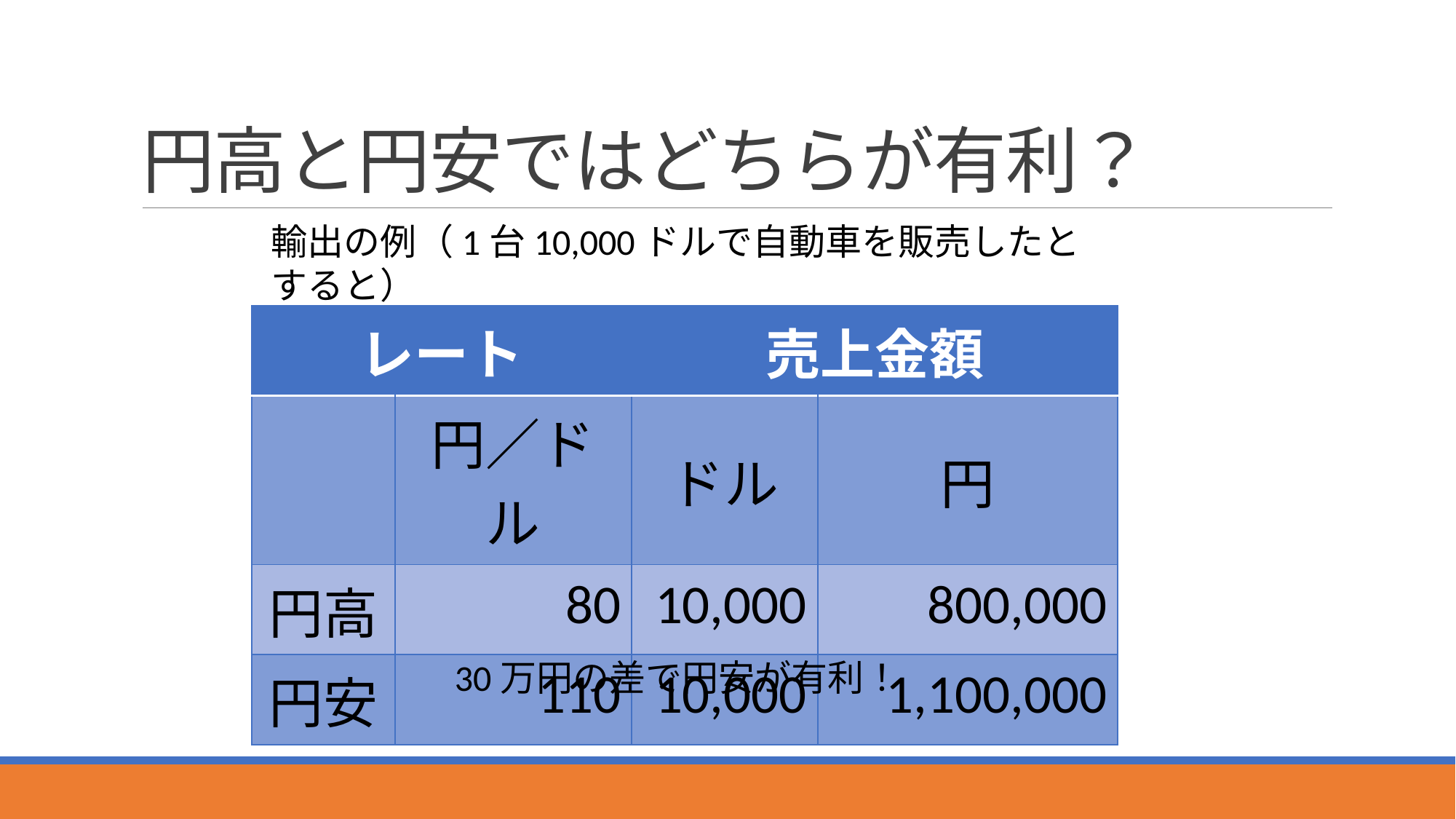

# 円高と円安ではどちらが有利？
輸出の例（1台10,000ドルで自動車を販売したとすると）

| レート |  | 売上金額 |  |
| --- | --- | --- | --- |
|  | 円／ドル | ドル | 円 |
| 円高 | 80 | 10,000 | 800,000 |
| 円安 | 110 | 10,000 | 1,100,000 |
30万円の差で円安が有利！